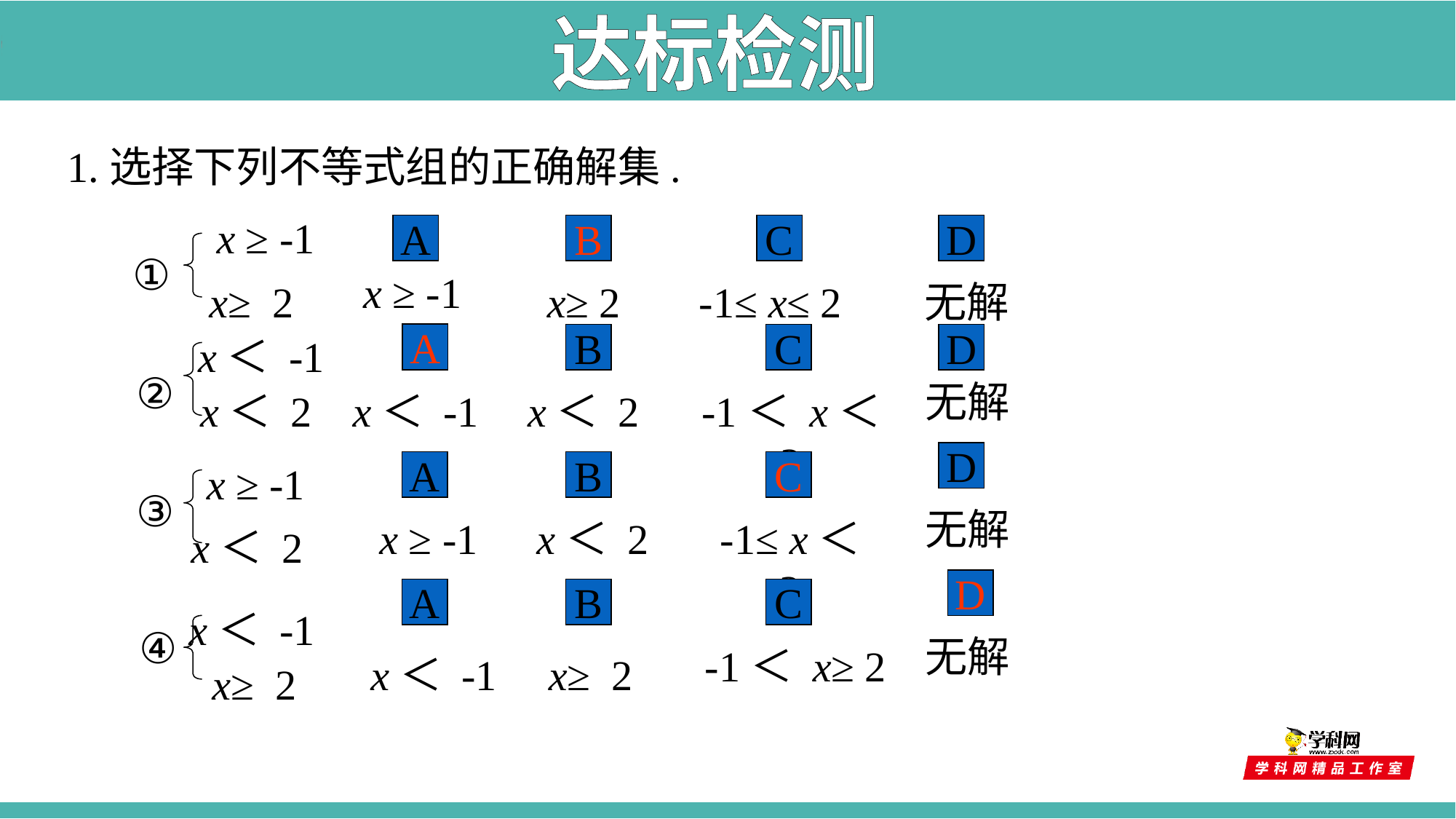

达标检测
1.选择下列不等式组的正确解集.

x ≥ -1
A
B
C
D
①
x ≥ -1
x≥  2
x≥ 2
-1≤ x≤ 2
   无解

B

A
x＜ -1
A
B
C
D

②
无解
x＜ 2
x＜ -1
x＜ 2
-1＜ x＜ 2
D
x ≥ -1
A
B
C

③
无解
x ≥ -1
x＜ 2
-1≤ x＜ 2
x＜ 2
C
D
A
B
C
x＜ -1
④

无解
-1＜ x≥ 2
x＜ -1
x≥  2
x≥  2
D